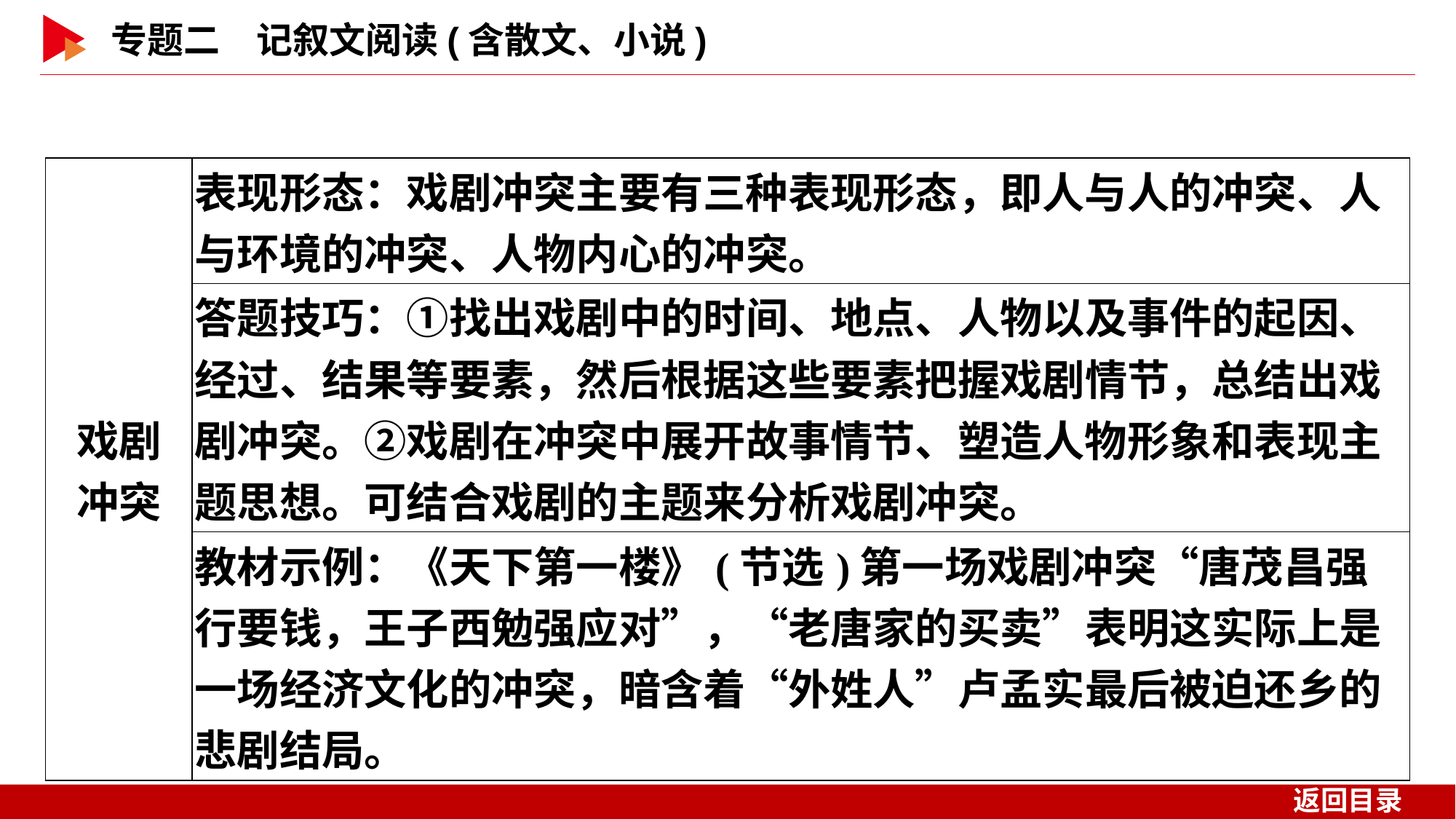

| 戏剧 冲突 | 表现形态：戏剧冲突主要有三种表现形态，即人与人的冲突、人与环境的冲突、人物内心的冲突。 |
| --- | --- |
|  | 答题技巧：①找出戏剧中的时间、地点、人物以及事件的起因、经过、结果等要素，然后根据这些要素把握戏剧情节，总结出戏剧冲突。②戏剧在冲突中展开故事情节、塑造人物形象和表现主题思想。可结合戏剧的主题来分析戏剧冲突。 |
|  | 教材示例：《天下第一楼》(节选)第一场戏剧冲突“唐茂昌强行要钱，王子西勉强应对”，“老唐家的买卖”表明这实际上是一场经济文化的冲突，暗含着“外姓人”卢孟实最后被迫还乡的悲剧结局。 |